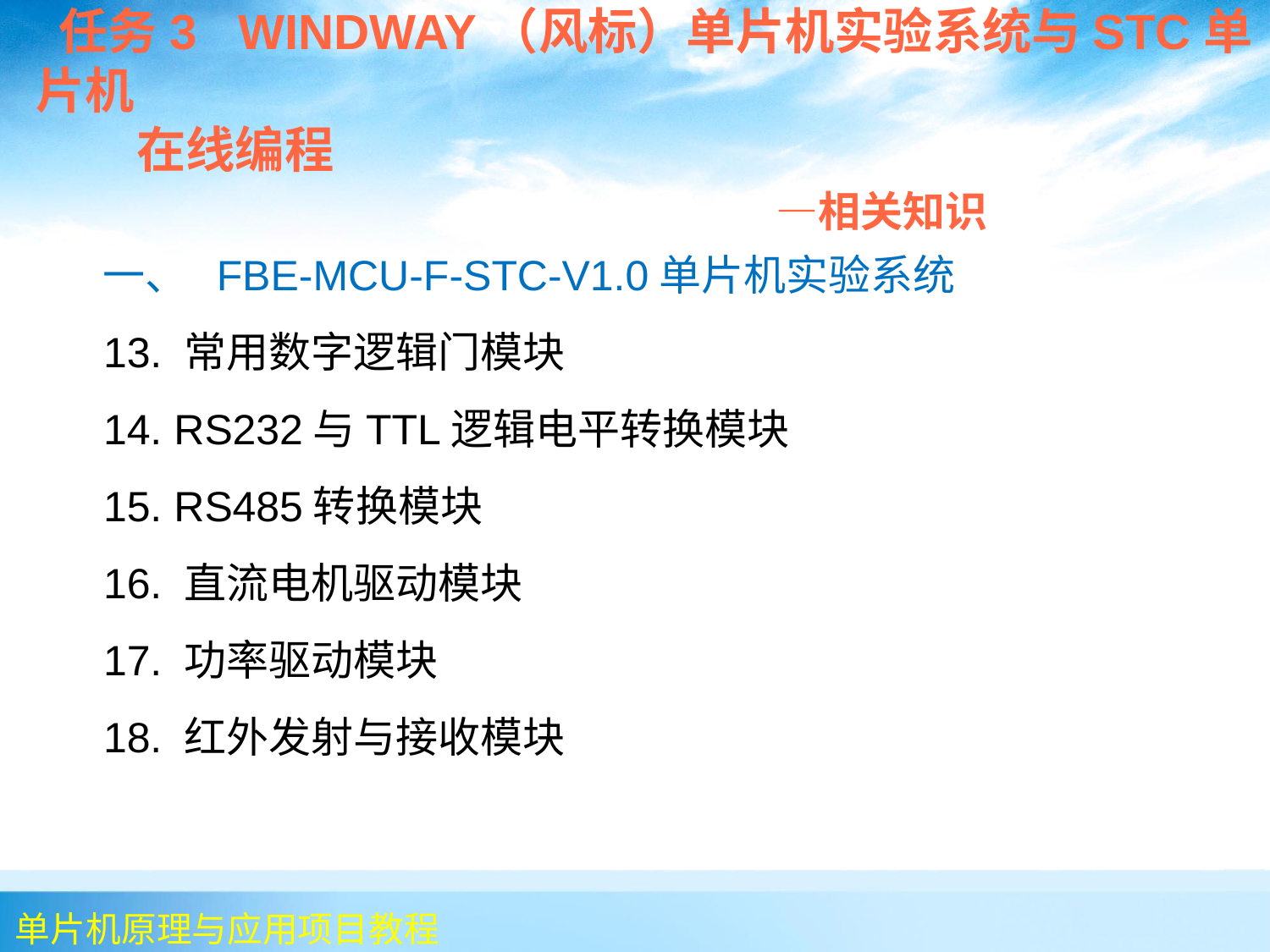

任务3   WINDWAY（风标）单片机实验系统与STC单片机
         在线编程
                                                                  —相关知识
    一、  FBE-MCU-F-STC-V1.0单片机实验系统
    13. 常用数字逻辑门模块
    14. RS232与TTL逻辑电平转换模块
    15. RS485转换模块
    16. 直流电机驱动模块
    17. 功率驱动模块
    18. 红外发射与接收模块